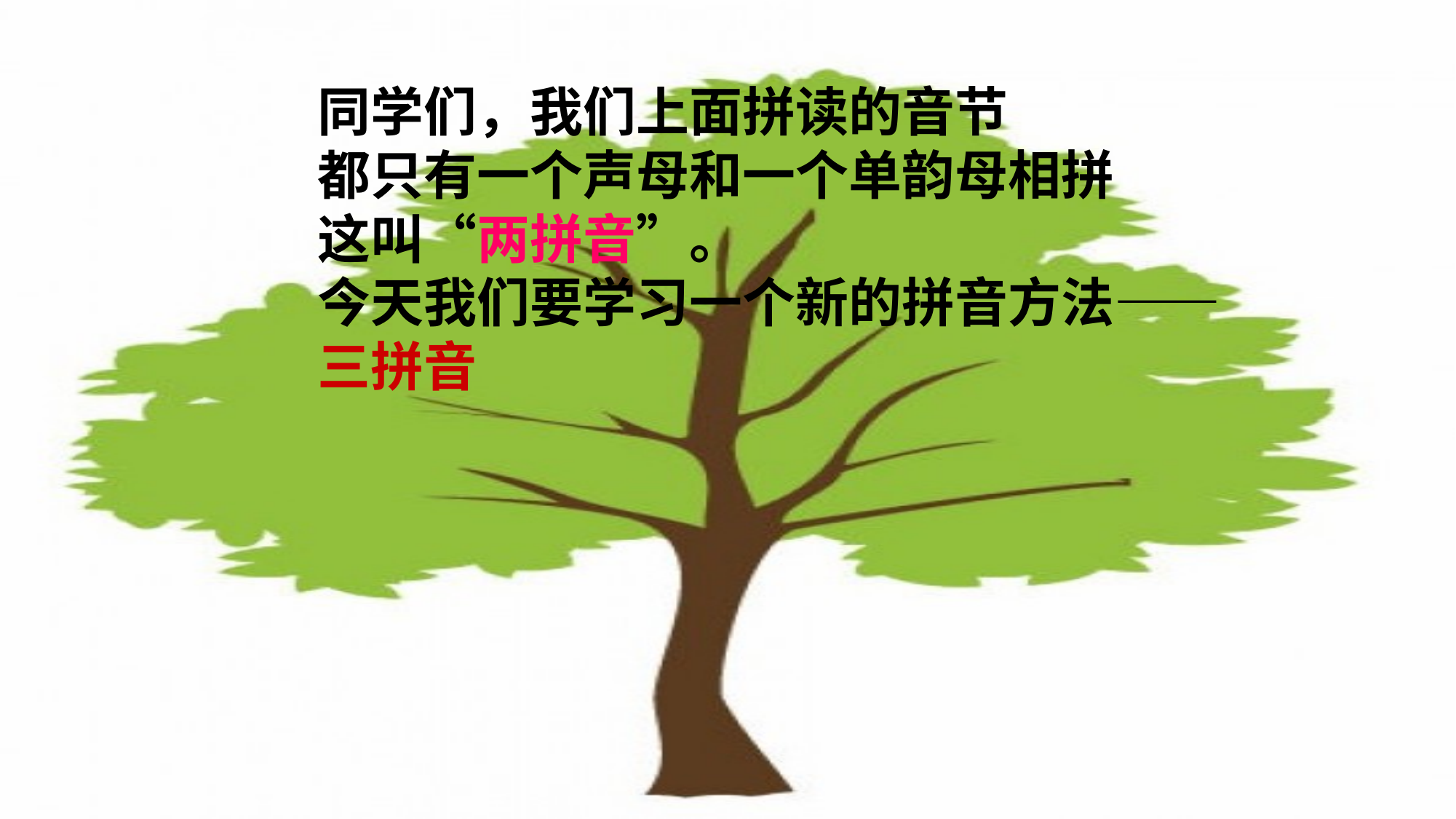

同学们，我们上面拼读的音节
都只有一个声母和一个单韵母相拼
这叫“两拼音”。
今天我们要学习一个新的拼音方法——
三拼音